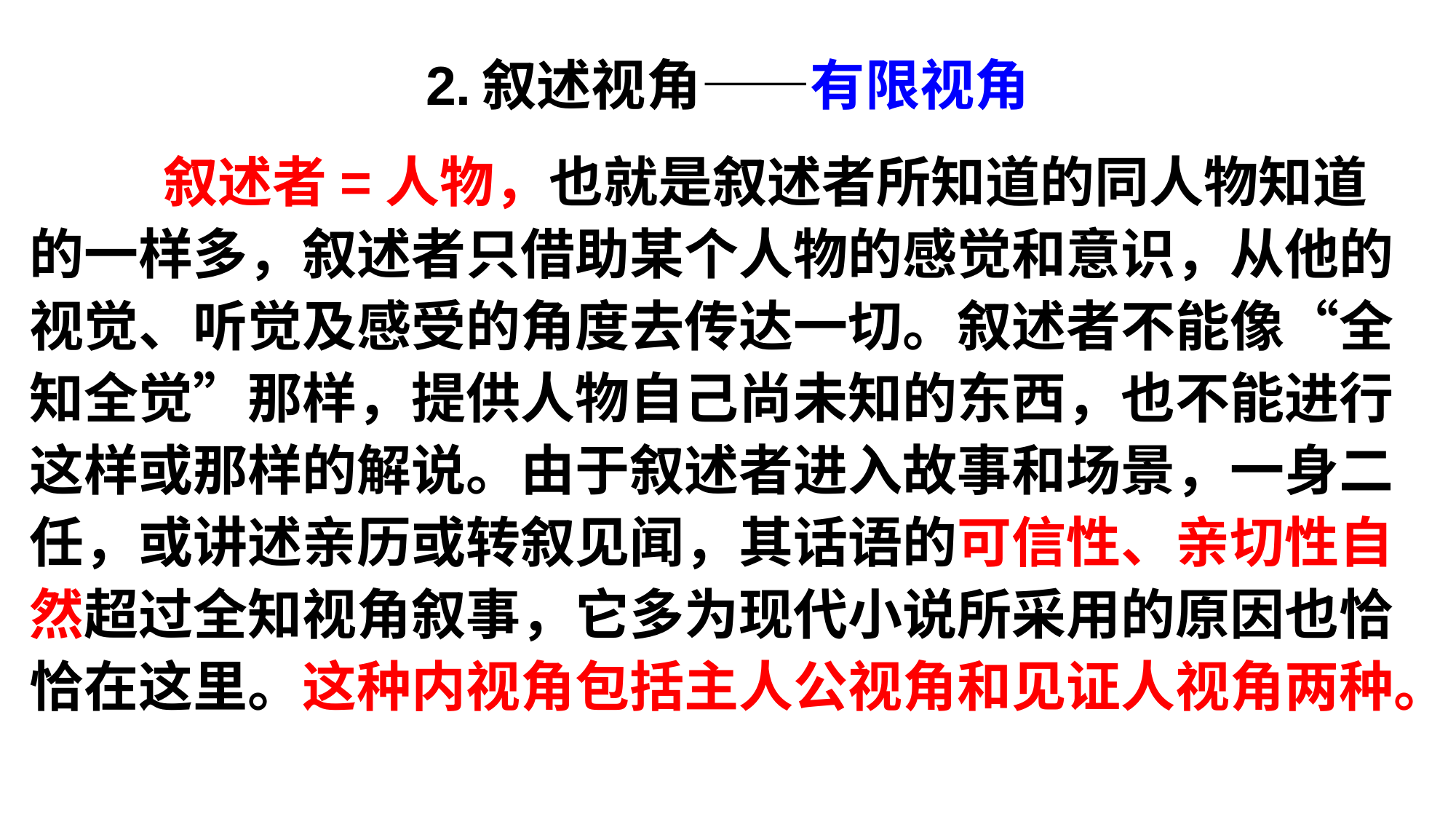

# 2.叙述视角——有限视角
            叙述者=人物，也就是叙述者所知道的同人物知道的一样多，叙述者只借助某个人物的感觉和意识，从他的视觉、听觉及感受的角度去传达一切。叙述者不能像“全知全觉”那样，提供人物自己尚未知的东西，也不能进行这样或那样的解说。由于叙述者进入故事和场景，一身二任，或讲述亲历或转叙见闻，其话语的可信性、亲切性自然超过全知视角叙事，它多为现代小说所采用的原因也恰恰在这里。这种内视角包括主人公视角和见证人视角两种。